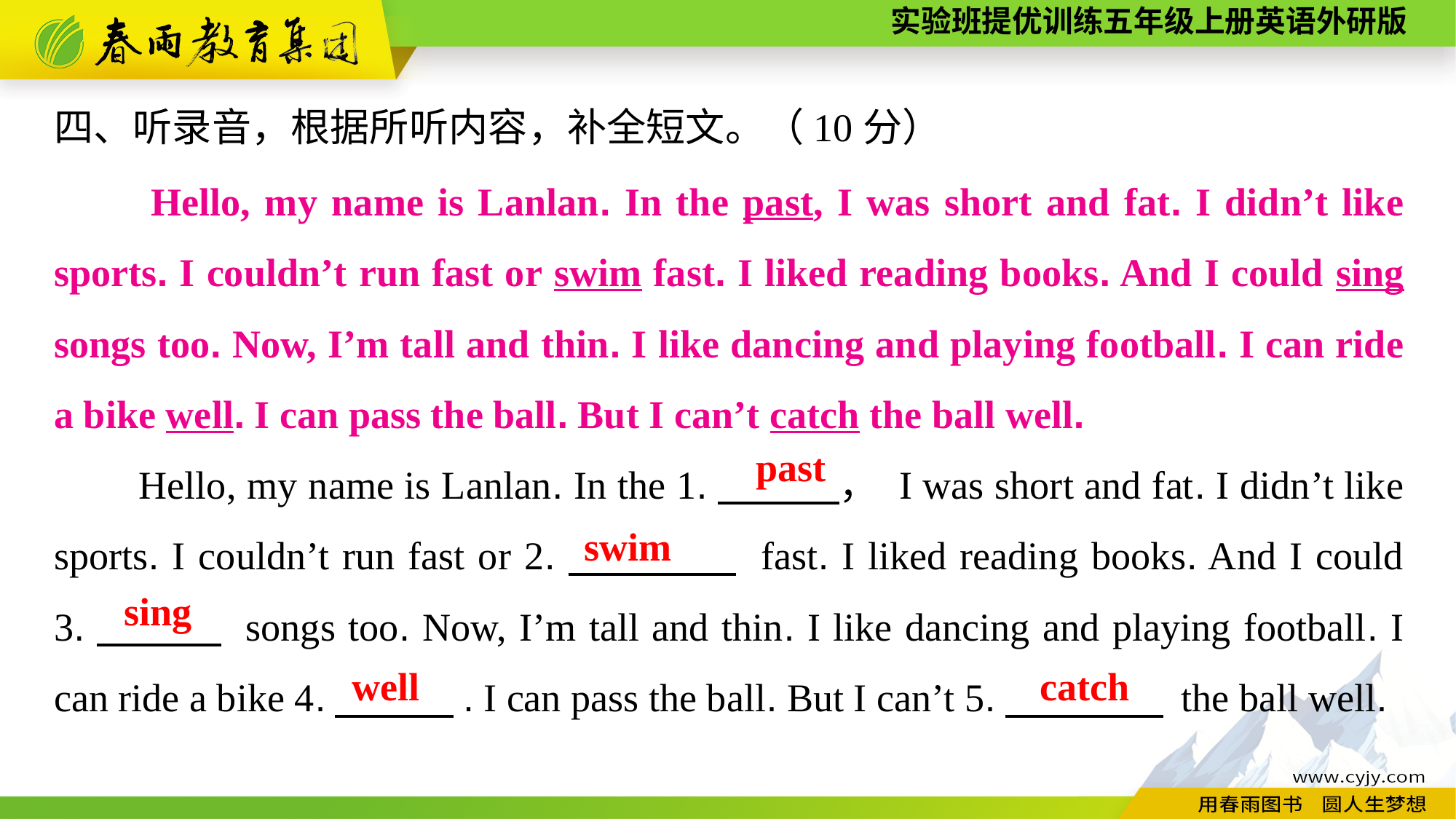

四、听录音，根据所听内容，补全短文。（10分）
　　Hello, my name is Lanlan. In the past, I was short and fat. I didn’t like sports. I couldn’t run fast or swim fast. I liked reading books. And I could sing songs too. Now, I’m tall and thin. I like dancing and playing football. I can ride a bike well. I can pass the ball. But I can’t catch the ball well.
Hello, my name is Lanlan. In the 1.　　　， I was short and fat. I didn’t like sports. I couldn’t run fast or 2.　　　　 fast. I liked reading books. And I could 3.　　　 songs too. Now, I’m tall and thin. I like dancing and playing football. I can ride a bike 4.　　　. I can pass the ball. But I can’t 5.　　　　 the ball well.
past
swim
sing
well
catch